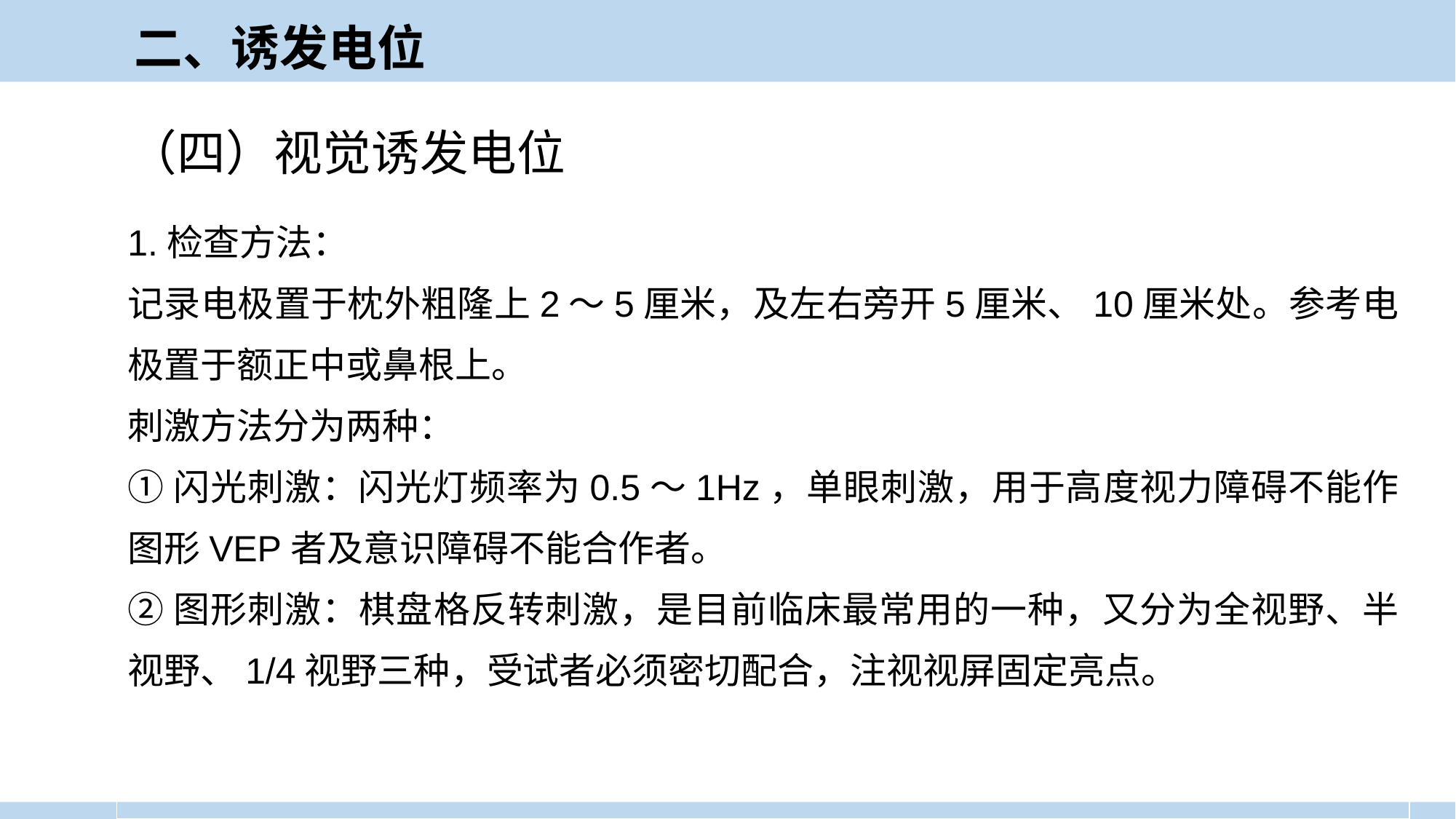

二、诱发电位
（四）视觉诱发电位
1.检查方法：
记录电极置于枕外粗隆上2～5厘米，及左右旁开5厘米、10厘米处。参考电极置于额正中或鼻根上。
刺激方法分为两种：
①闪光刺激：闪光灯频率为0.5～1Hz，单眼刺激，用于高度视力障碍不能作图形VEP者及意识障碍不能合作者。
②图形刺激：棋盘格反转刺激，是目前临床最常用的一种，又分为全视野、半视野、1/4视野三种，受试者必须密切配合，注视视屏固定亮点。